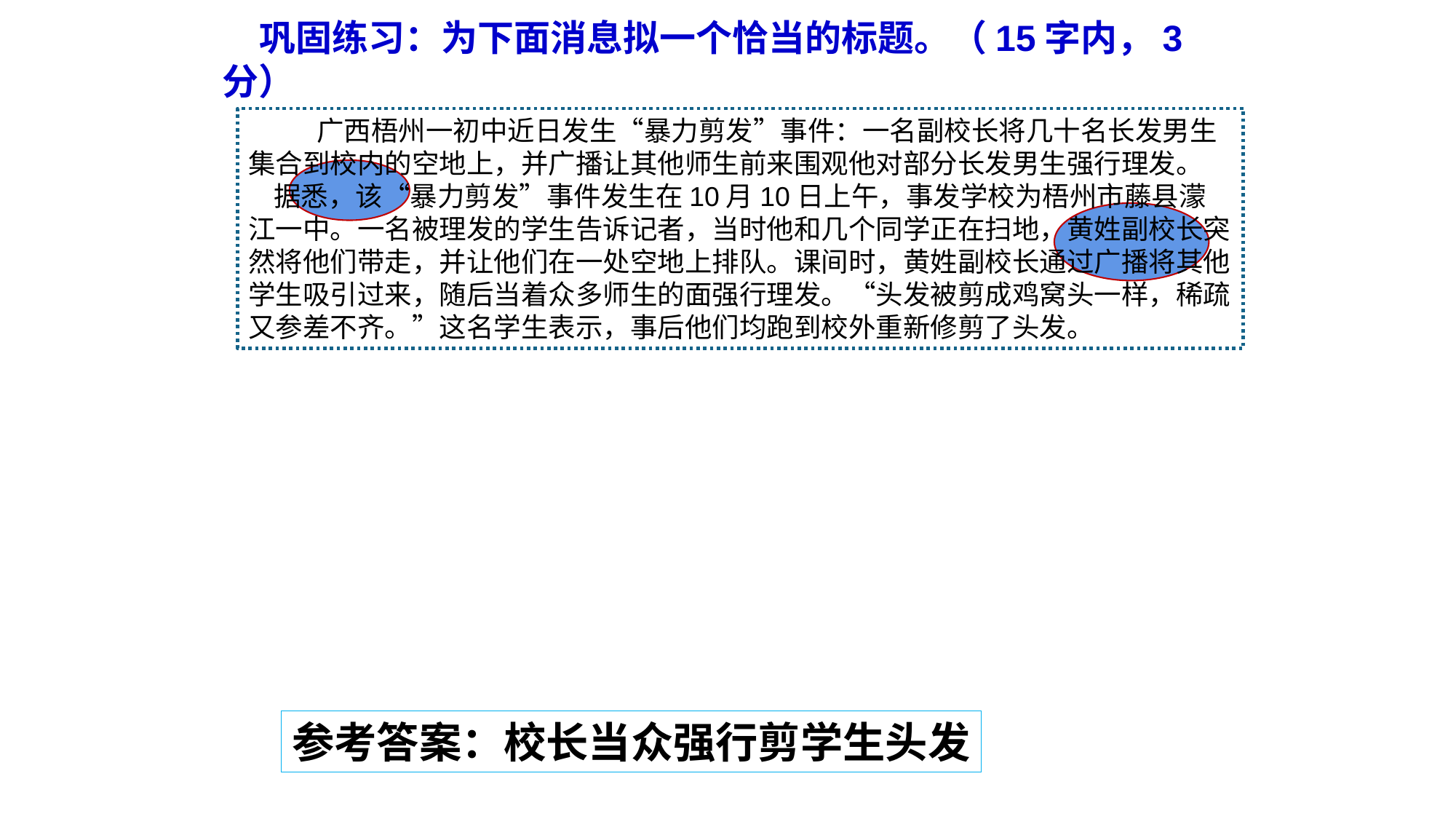

巩固练习：为下面消息拟一个恰当的标题。（15字内，3分）
          广西梧州一初中近日发生“暴力剪发”事件：一名副校长将几十名长发男生集合到校内的空地上，并广播让其他师生前来围观他对部分长发男生强行理发。
   据悉，该“暴力剪发”事件发生在10月10日上午，事发学校为梧州市藤县濛江一中。一名被理发的学生告诉记者，当时他和几个同学正在扫地，黄姓副校长突然将他们带走，并让他们在一处空地上排队。课间时，黄姓副校长通过广播将其他学生吸引过来，随后当着众多师生的面强行理发。“头发被剪成鸡窝头一样，稀疏又参差不齐。”这名学生表示，事后他们均跑到校外重新修剪了头发。

参考答案：校长当众强行剪学生头发